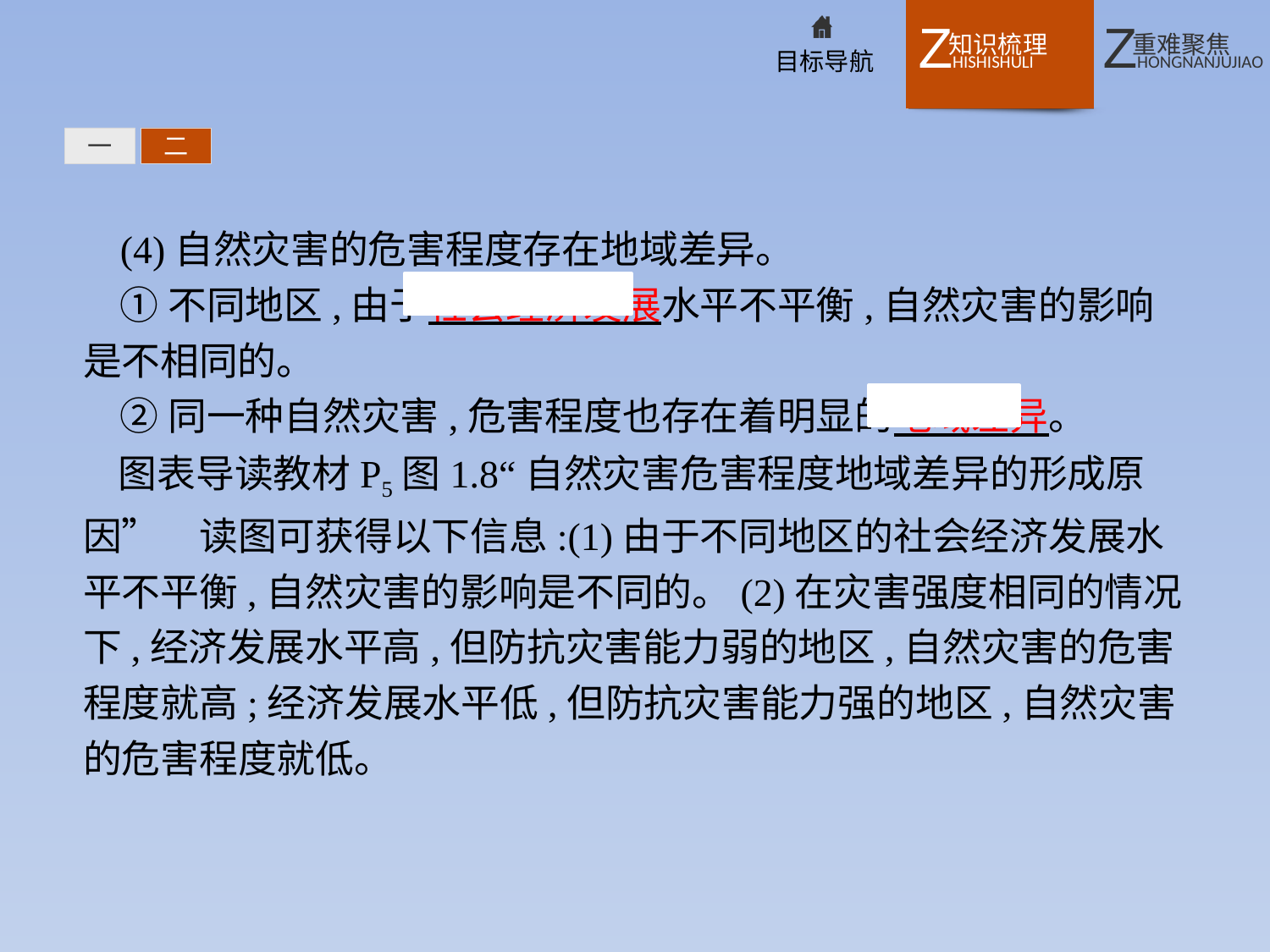

一
二
(4)自然灾害的危害程度存在地域差异。
①不同地区,由于社会经济发展水平不平衡,自然灾害的影响是不相同的。
②同一种自然灾害,危害程度也存在着明显的地域差异。
图表导读教材P5图1.8“自然灾害危害程度地域差异的形成原因”　读图可获得以下信息:(1)由于不同地区的社会经济发展水平不平衡,自然灾害的影响是不同的。(2)在灾害强度相同的情况下,经济发展水平高,但防抗灾害能力弱的地区,自然灾害的危害程度就高;经济发展水平低,但防抗灾害能力强的地区,自然灾害的危害程度就低。